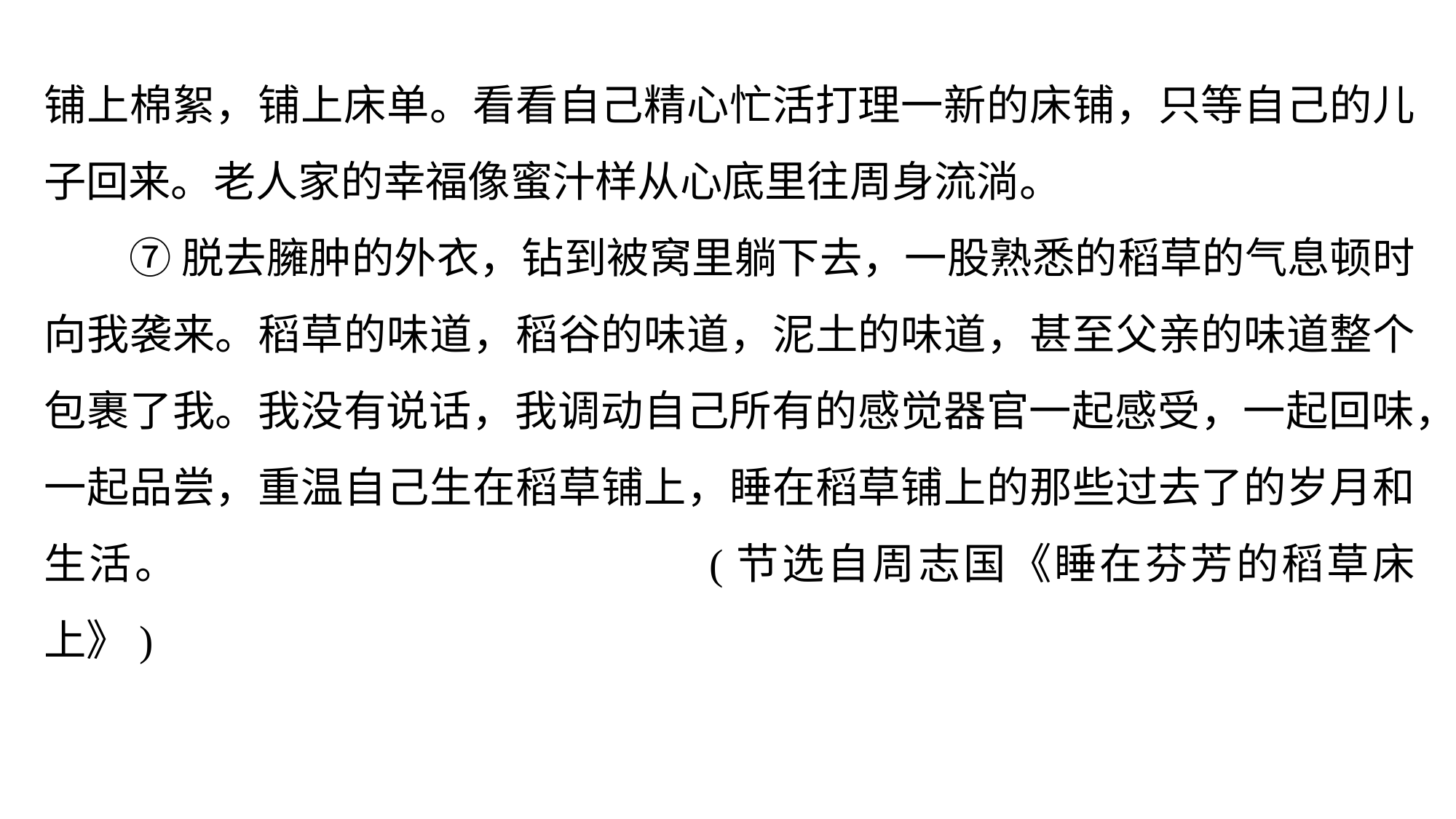

铺上棉絮，铺上床单。看看自己精心忙活打理一新的床铺，只等自己的儿子回来。老人家的幸福像蜜汁样从心底里往周身流淌。
⑦脱去臃肿的外衣，钻到被窝里躺下去，一股熟悉的稻草的气息顿时向我袭来。稻草的味道，稻谷的味道，泥土的味道，甚至父亲的味道整个包裹了我。我没有说话，我调动自己所有的感觉器官一起感受，一起回味，一起品尝，重温自己生在稻草铺上，睡在稻草铺上的那些过去了的岁月和生活。				       (节选自周志国《睡在芬芳的稻草床上》)